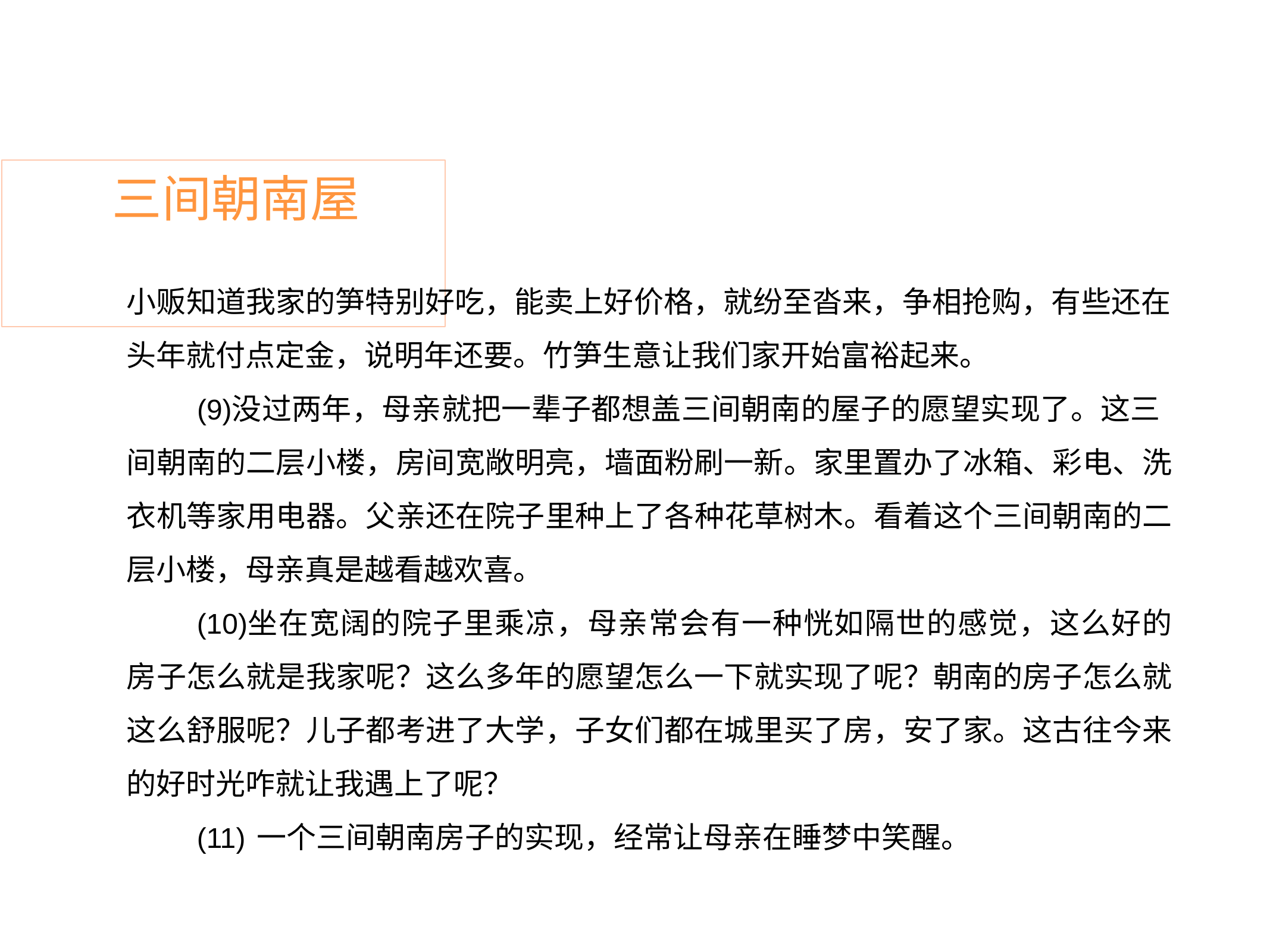

# 三间朝南屋
小贩知道我家的笋特别好吃，能卖上好价格，就纷至沓来，争相抢购，有些还在 头年就付点定金，说明年还要。竹笋生意让我们家开始富裕起来。
没过两年，母亲就把一辈子都想盖三间朝南的屋子的愿望实现了。这三
间朝南的二层小楼，房间宽敞明亮，墙面粉刷一新。家里置办了冰箱、彩电、洗 衣机等家用电器。父亲还在院子里种上了各种花草树木。看着这个三间朝南的二 层小楼，母亲真是越看越欢喜。
坐在宽阔的院子里乘凉，母亲常会有一种恍如隔世的感觉，这么好的 房子怎么就是我家呢？这么多年的愿望怎么一下就实现了呢？朝南的房子怎么就 这么舒服呢？儿子都考进了大学，子女们都在城里买了房，安了家。这古往今来 的好时光咋就让我遇上了呢？
一个三间朝南房子的实现，经常让母亲在睡梦中笑醒。